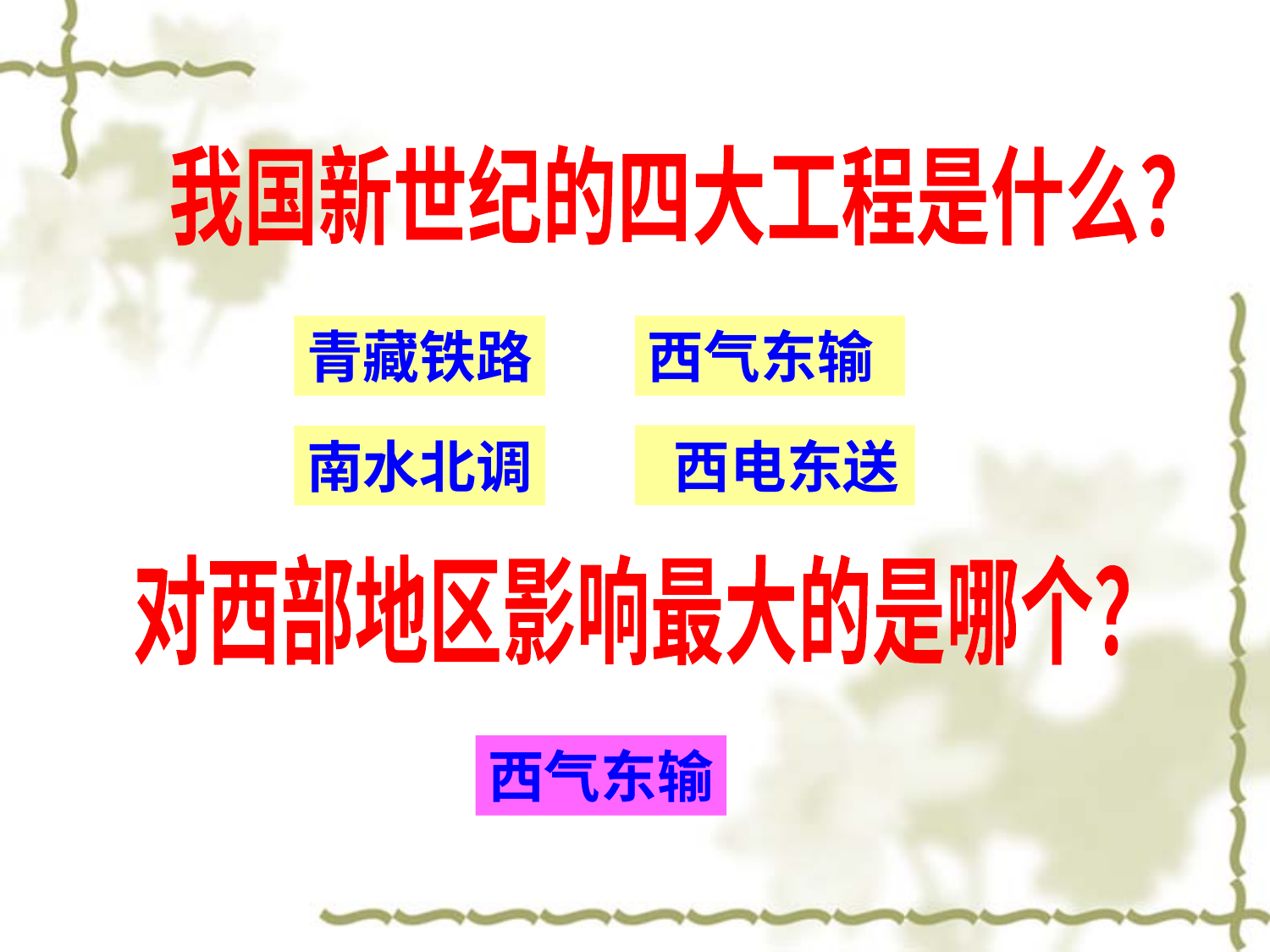

我国新世纪的四大工程是什么？
青藏铁路
西气东输
 西电东送
南水北调
对西部地区影响最大的是哪个？
西气东输